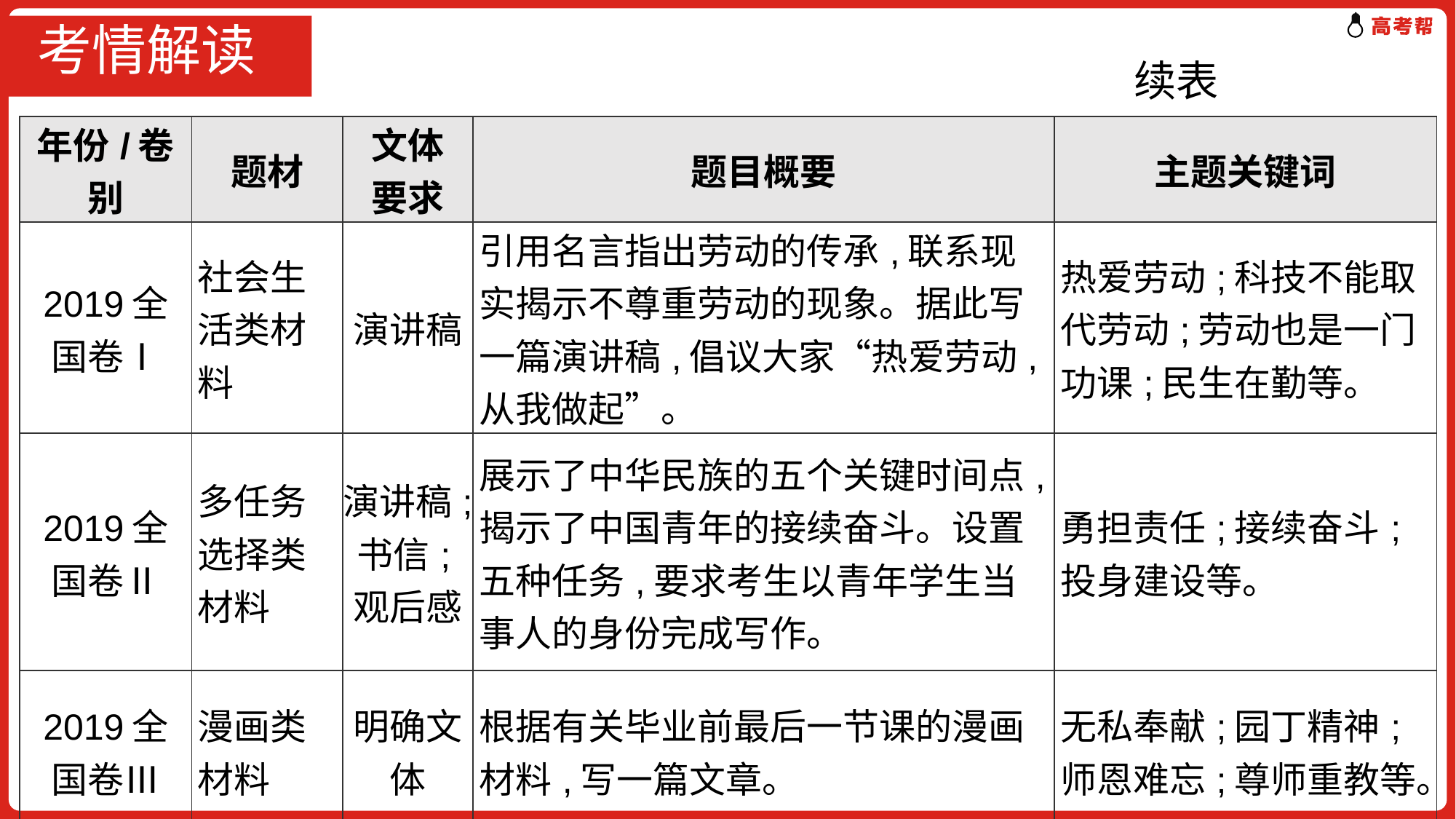

# 考情解读
续表
| 年份/卷别 | 题材 | 文体 要求 | 题目概要 | 主题关键词 |
| --- | --- | --- | --- | --- |
| 2019全 国卷Ⅰ | 社会生活类材料 | 演讲稿 | 引用名言指出劳动的传承,联系现实揭示不尊重劳动的现象。据此写一篇演讲稿,倡议大家“热爱劳动,从我做起”。 | 热爱劳动;科技不能取代劳动;劳动也是一门功课;民生在勤等。 |
| 2019全 国卷Ⅱ | 多任务选择类材料 | 演讲稿;书信;观后感 | 展示了中华民族的五个关键时间点,揭示了中国青年的接续奋斗。设置五种任务,要求考生以青年学生当事人的身份完成写作。 | 勇担责任;接续奋斗;投身建设等。 |
| 2019全 国卷Ⅲ | 漫画类材料 | 明确文体 | 根据有关毕业前最后一节课的漫画材料,写一篇文章。 | 无私奉献;园丁精神;师恩难忘;尊师重教等。 |